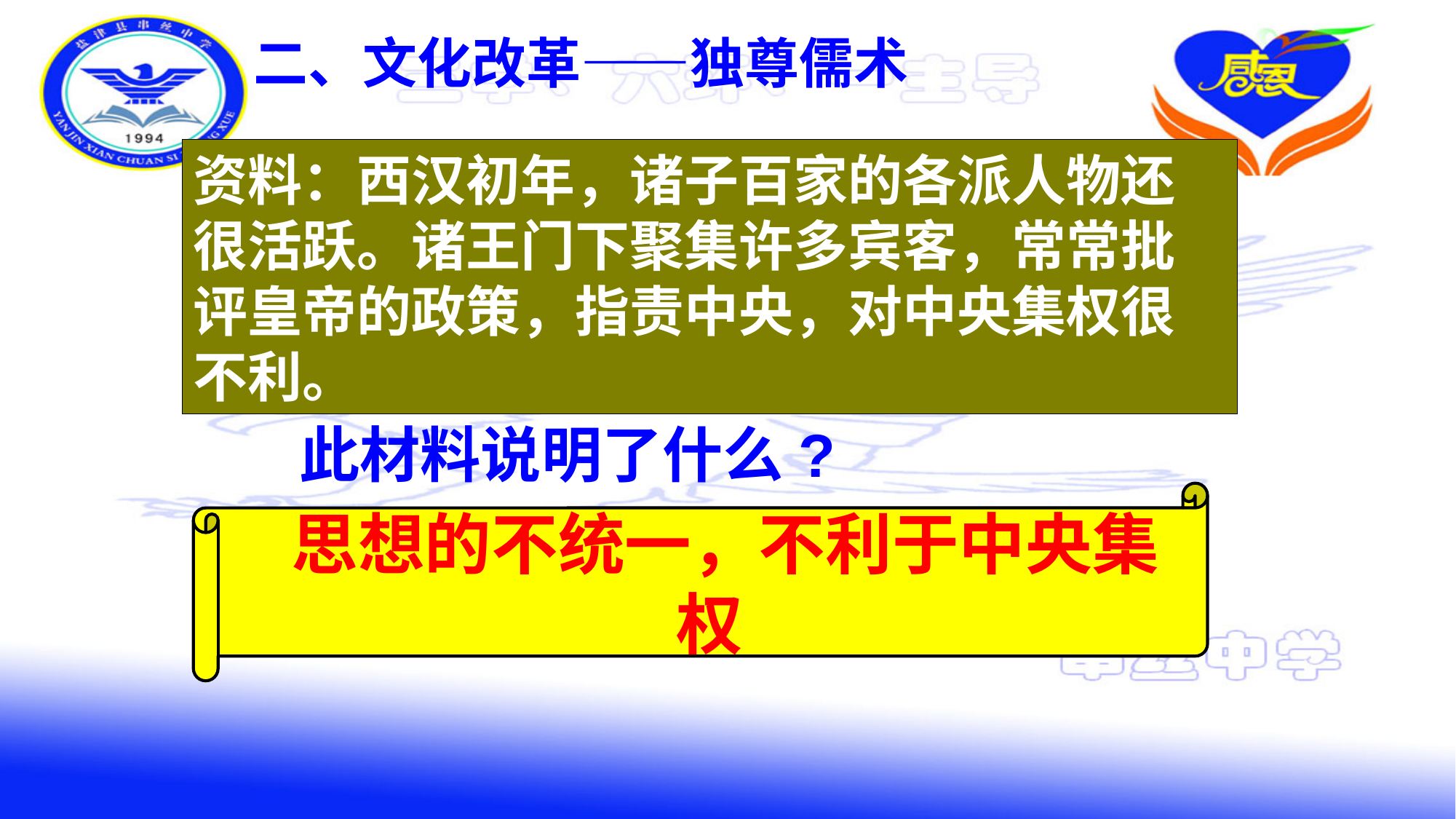

二、文化改革——独尊儒术
资料：西汉初年，诸子百家的各派人物还很活跃。诸王门下聚集许多宾客，常常批评皇帝的政策，指责中央，对中央集权很不利。
此材料说明了什么?

 思想的不统一，不利于中央集权